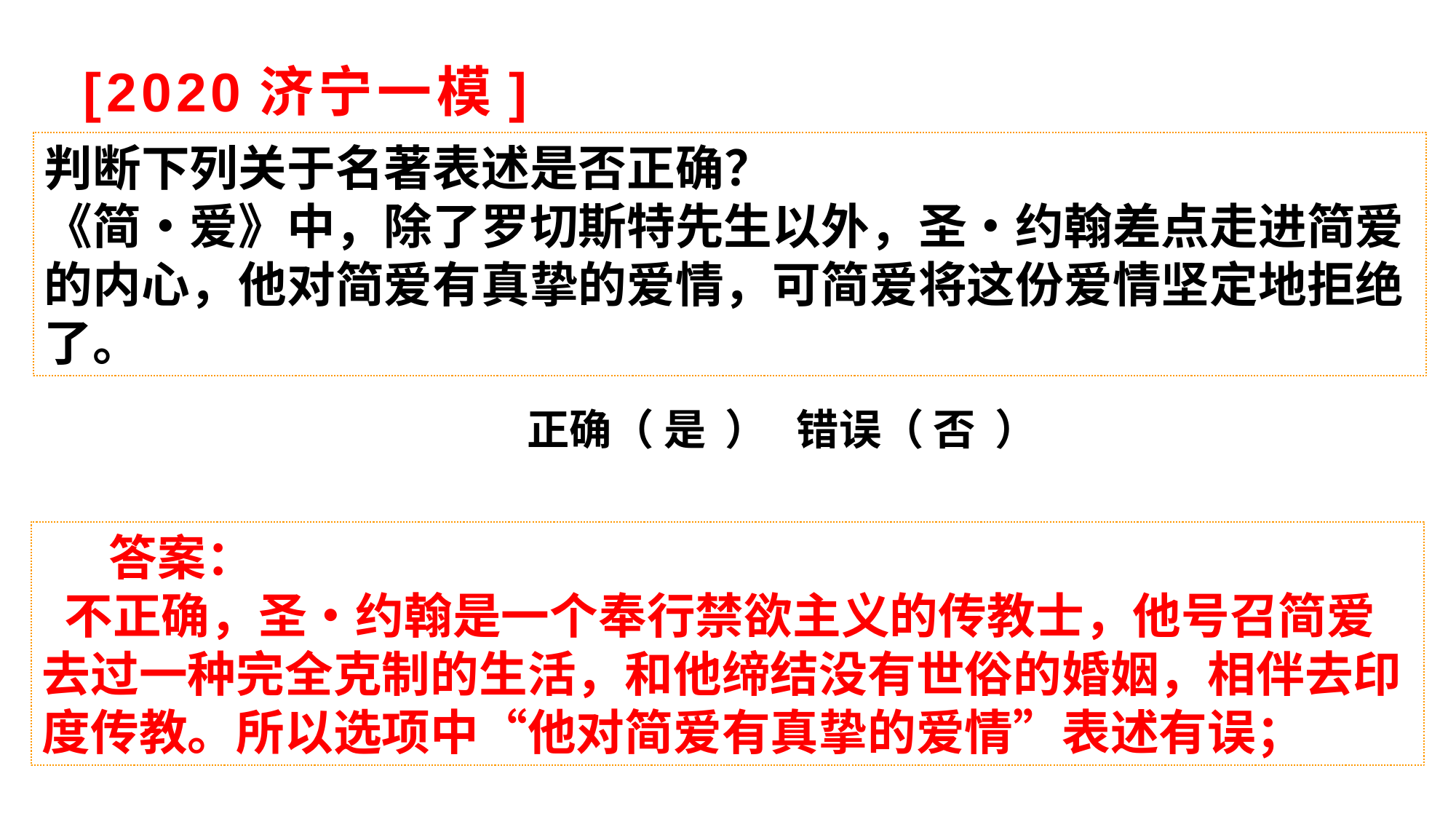

# [2020济宁一模]
判断下列关于名著表述是否正确？
《简•爱》中，除了罗切斯特先生以外，圣•约翰差点走进简爱的内心，他对简爱有真挚的爱情，可简爱将这份爱情坚定地拒绝了。
正确（ 是  ）   错误（ 否  ）
     答案：
  不正确，圣•约翰是一个奉行禁欲主义的传教士，他号召简爱去过一种完全克制的生活，和他缔结没有世俗的婚姻，相伴去印度传教。所以选项中“他对简爱有真挚的爱情”表述有误；